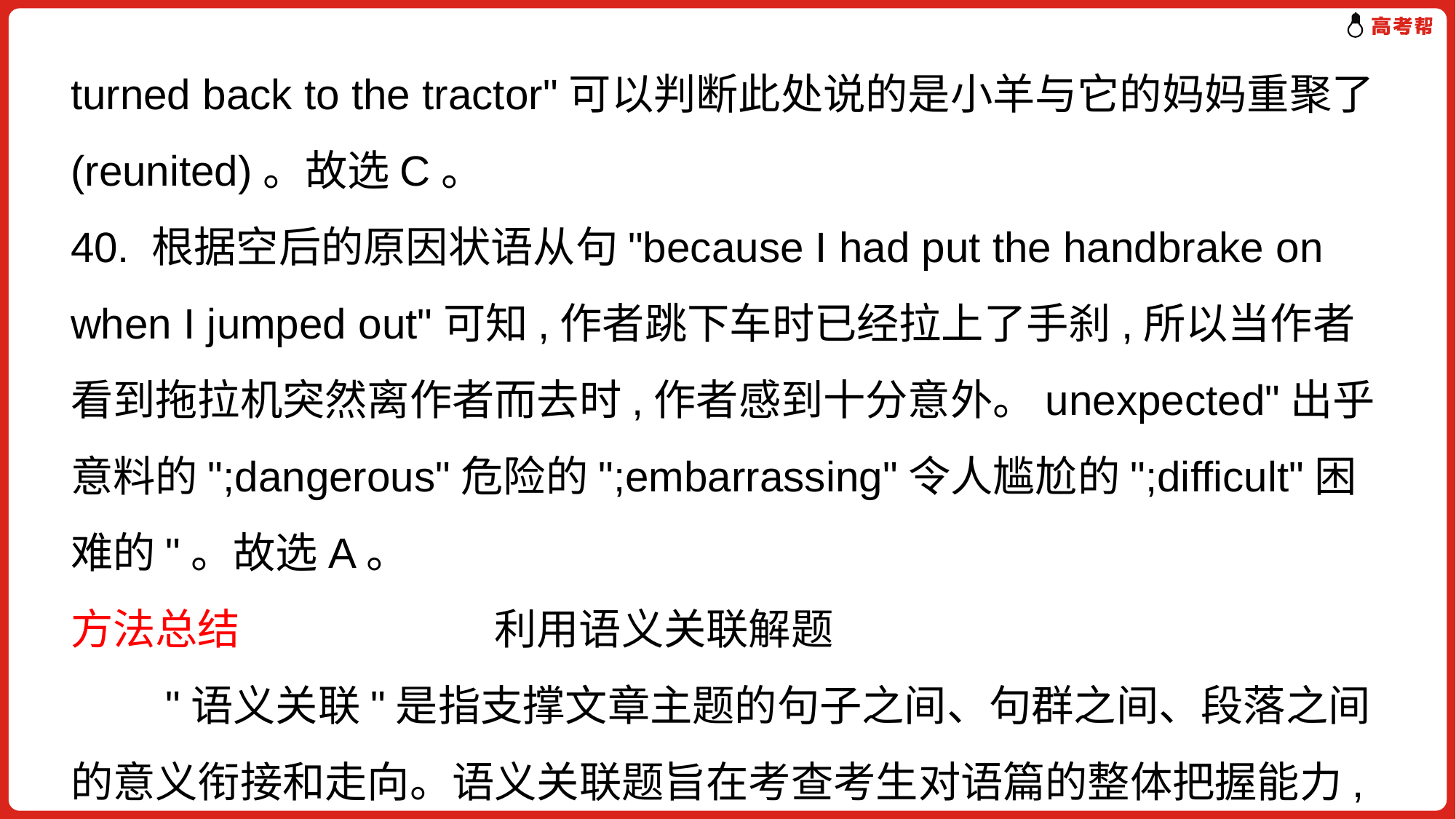

turned back to the tractor"可以判断此处说的是小羊与它的妈妈重聚了(reunited)。故选C。
40. 根据空后的原因状语从句"because I had put the handbrake on when I jumped out"可知,作者跳下车时已经拉上了手刹,所以当作者看到拖拉机突然离作者而去时,作者感到十分意外。unexpected"出乎意料的";dangerous"危险的";embarrassing"令人尴尬的";difficult"困难的"。故选A。
方法总结　　　　　　利用语义关联解题
　　"语义关联"是指支撑文章主题的句子之间、句群之间、段落之间的意义衔接和走向。语义关联题旨在考查考生对语篇的整体把握能力,考